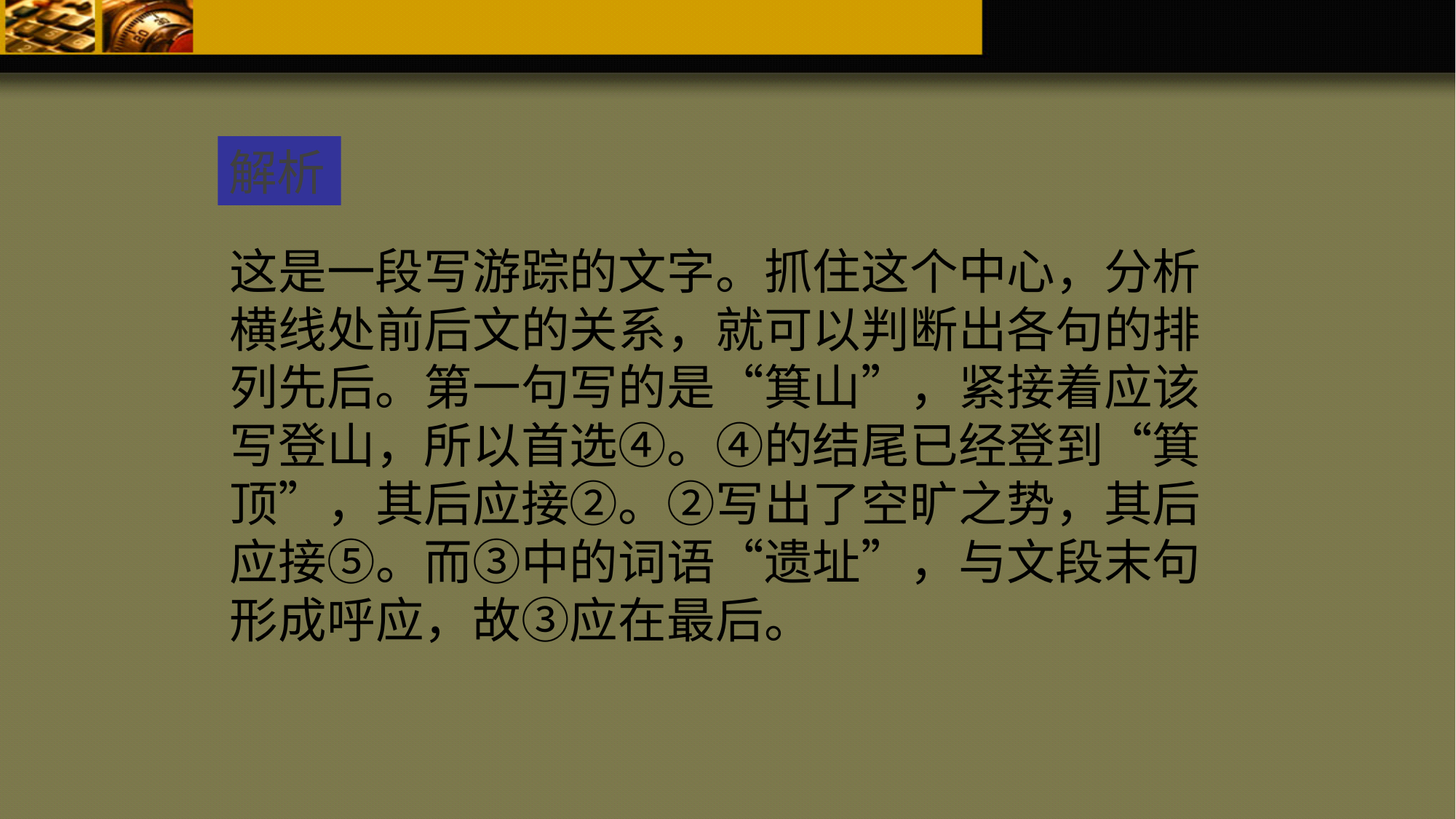

解析
这是一段写游踪的文字。抓住这个中心，分析横线处前后文的关系，就可以判断出各句的排列先后。第一句写的是“箕山”，紧接着应该写登山，所以首选④。④的结尾已经登到“箕顶”，其后应接②。②写出了空旷之势，其后应接⑤。而③中的词语“遗址”，与文段末句形成呼应，故③应在最后。